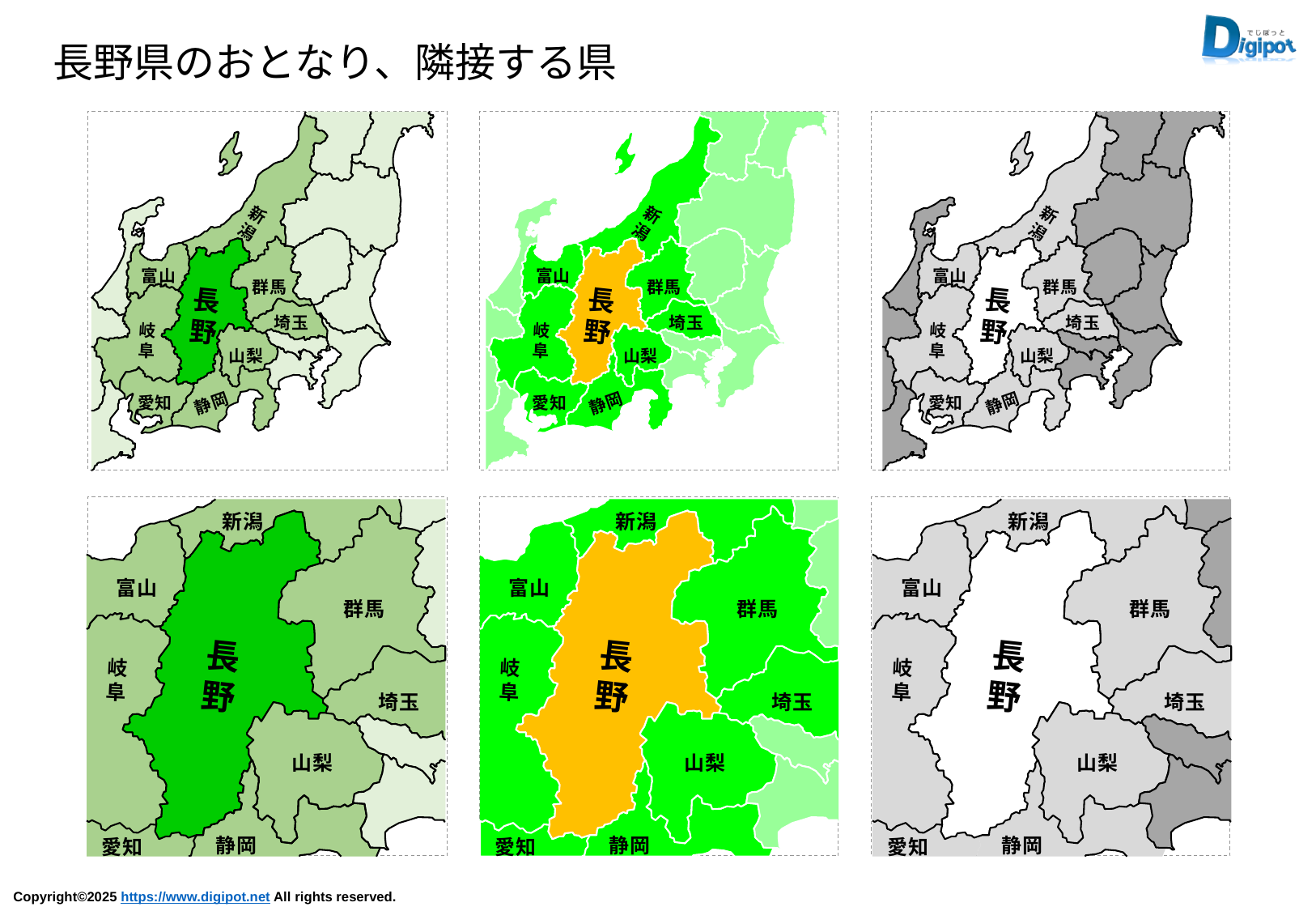

長野県のおとなり、隣接する県

新
潟
富山
群馬
長
野
埼玉
岐
阜
山梨
愛知
静岡

新
潟
富山
群馬
長
野
埼玉
岐
阜
山梨
愛知
静岡

新
潟
富山
群馬
長
野
埼玉
岐
阜
山梨
愛知
静岡

新潟
富山
群馬
長
野
岐
阜
埼玉
山梨
静岡
愛知

新潟
富山
群馬
長
野
岐
阜
埼玉
山梨
静岡
愛知

新潟
富山
群馬
長
野
岐
阜
埼玉
山梨
静岡
愛知